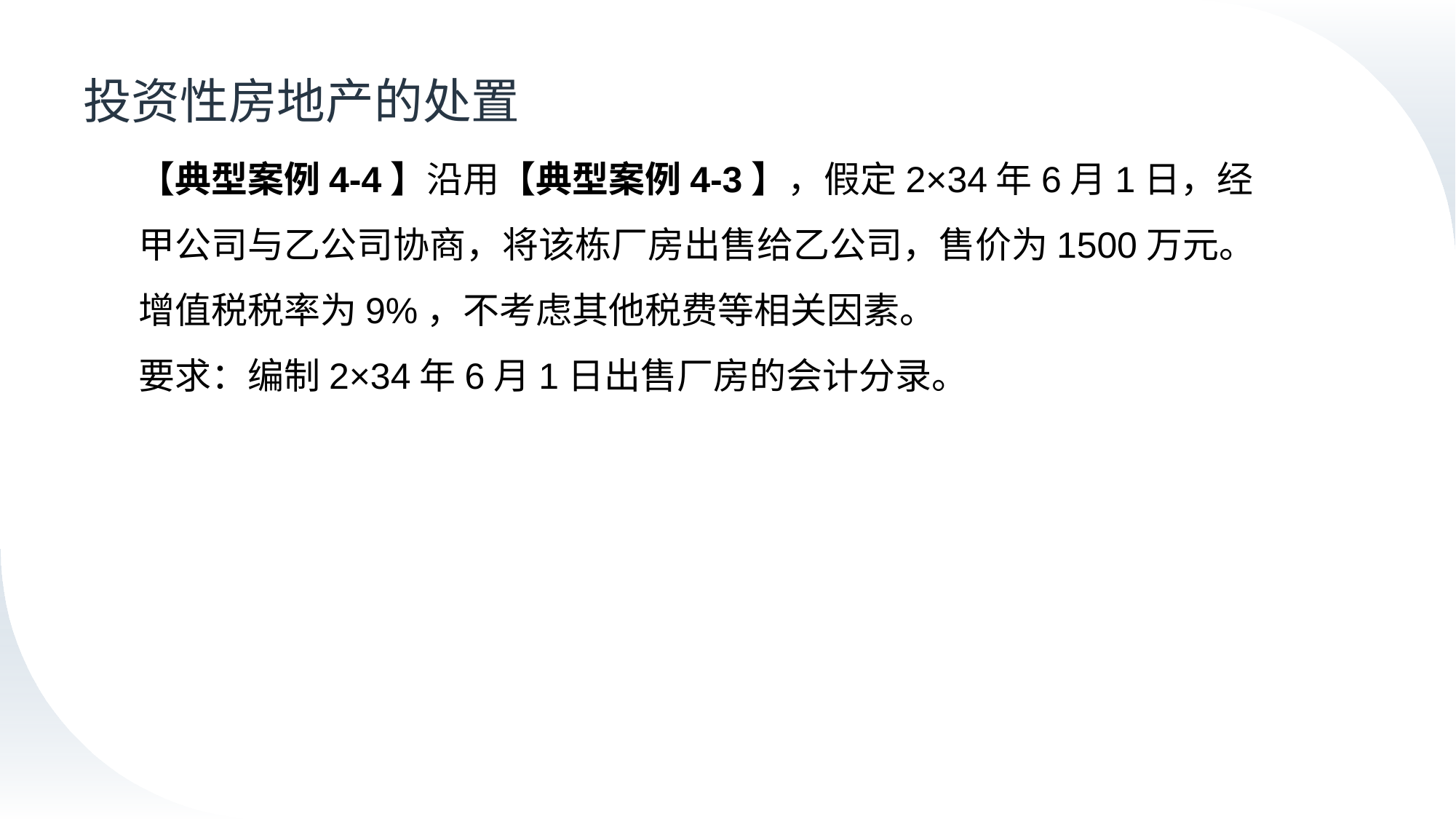

# 投资性房地产的处置
【典型案例4-4】沿用【典型案例4-3】，假定2×34年6月1日，经甲公司与乙公司协商，将该栋厂房出售给乙公司，售价为1500万元。增值税税率为9%，不考虑其他税费等相关因素。
要求：编制2×34年6月1日出售厂房的会计分录。